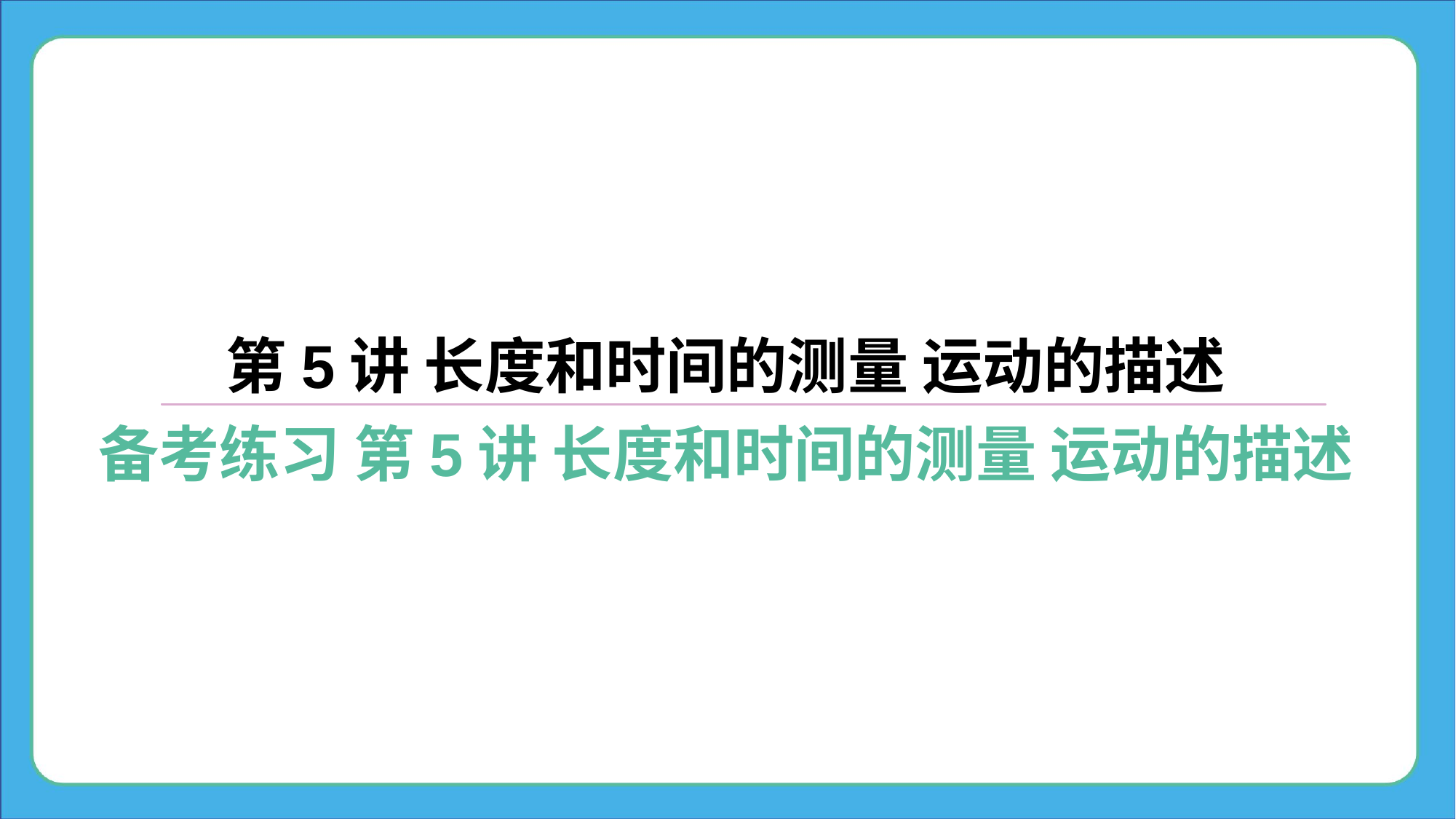

第5讲 长度和时间的测量 运动的描述
备考练习 第5讲 长度和时间的测量 运动的描述